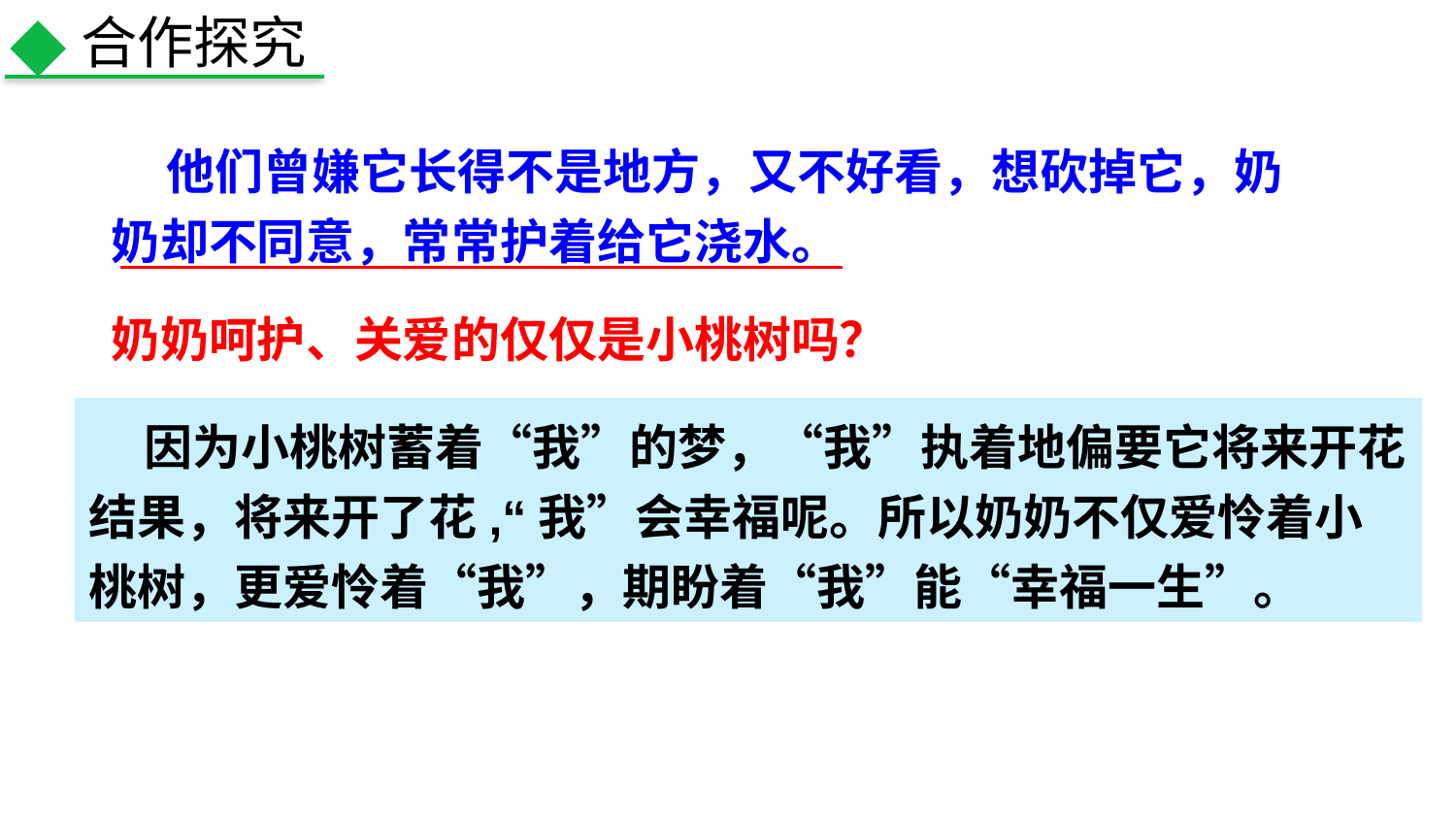

合作探究

    他们曾嫌它长得不是地方，又不好看，想砍掉它，奶奶却不同意，常常护着给它浇水。
奶奶呵护、关爱的仅仅是小桃树吗？
    因为小桃树蓄着“我”的梦，“我”执着地偏要它将来开花结果，将来开了花,“我”会幸福呢。所以奶奶不仅爱怜着小桃树，更爱怜着“我”，期盼着“我”能“幸福一生”。